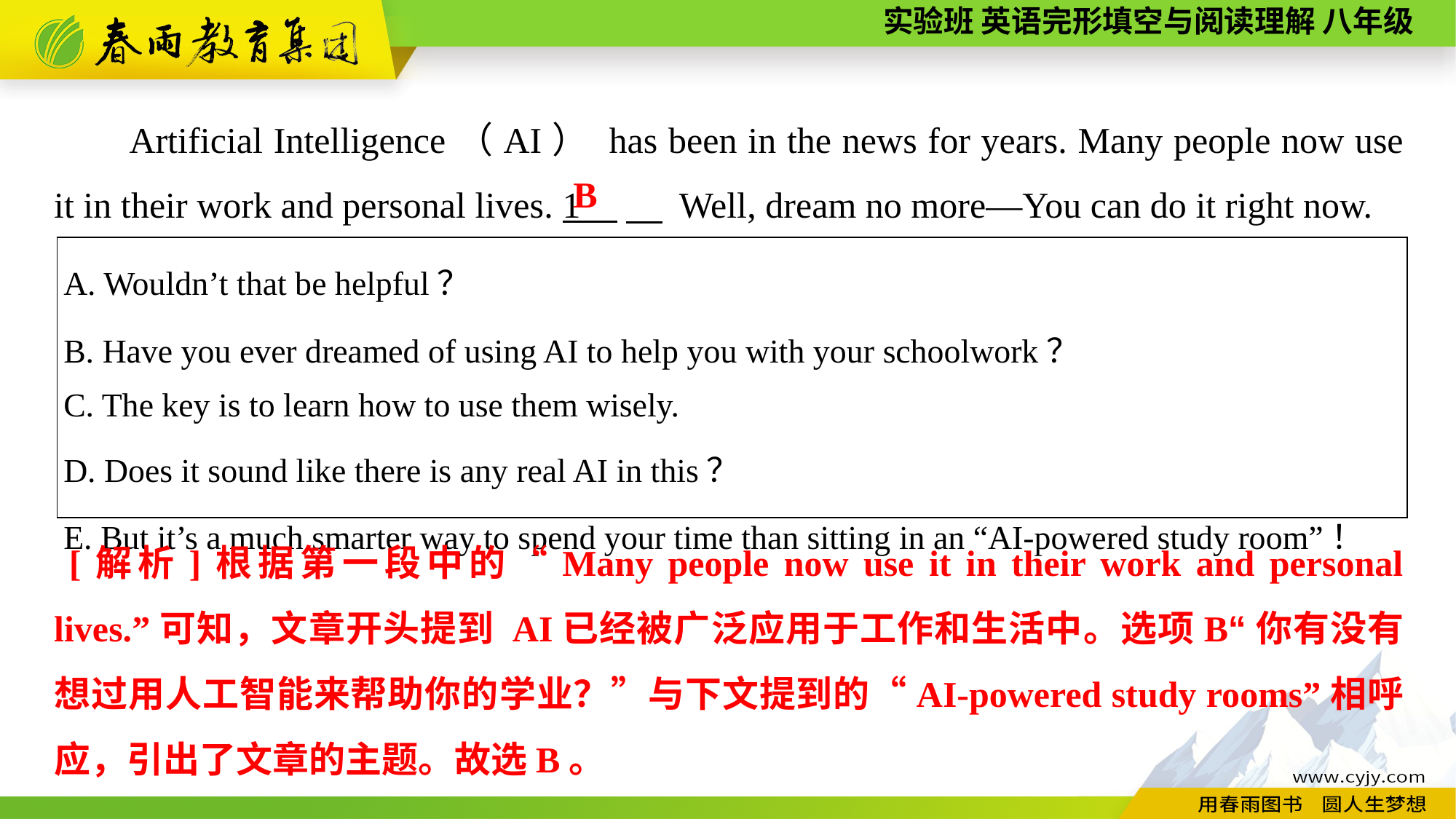

Artificial Intelligence（AI） has been in the news for years. Many people now use it in their work and personal lives. 1    　 Well, dream no more—You can do it right now.
B
| A. Wouldn’t that be helpful？ B. Have you ever dreamed of using AI to help you with your schoolwork？ C. The key is to learn how to use them wisely. D. Does it sound like there is any real AI in this？ E. But it’s a much smarter way to spend your time than sitting in an “AI-powered study room”！ |
| --- |
 [解析]根据第一段中的“Many people now use it in their work and personal lives.”可知，文章开头提到 AI已经被广泛应用于工作和生活中。选项B“你有没有想过用人工智能来帮助你的学业？”与下文提到的“AI-powered study rooms”相呼应，引出了文章的主题。故选B。